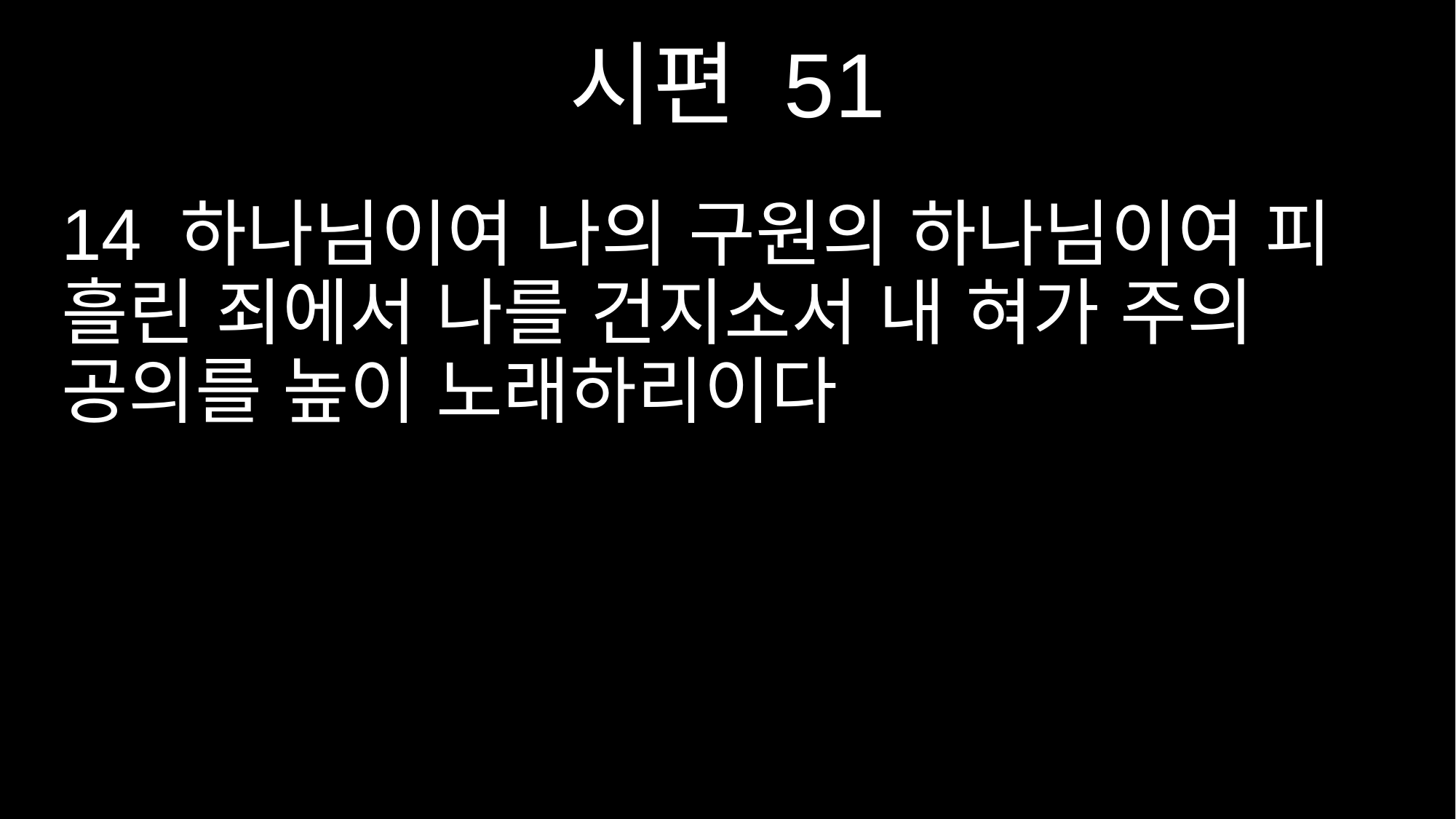

시편 51
14 하나님이여 나의 구원의 하나님이여 피 흘린 죄에서 나를 건지소서 내 혀가 주의 공의를 높이 노래하리이다